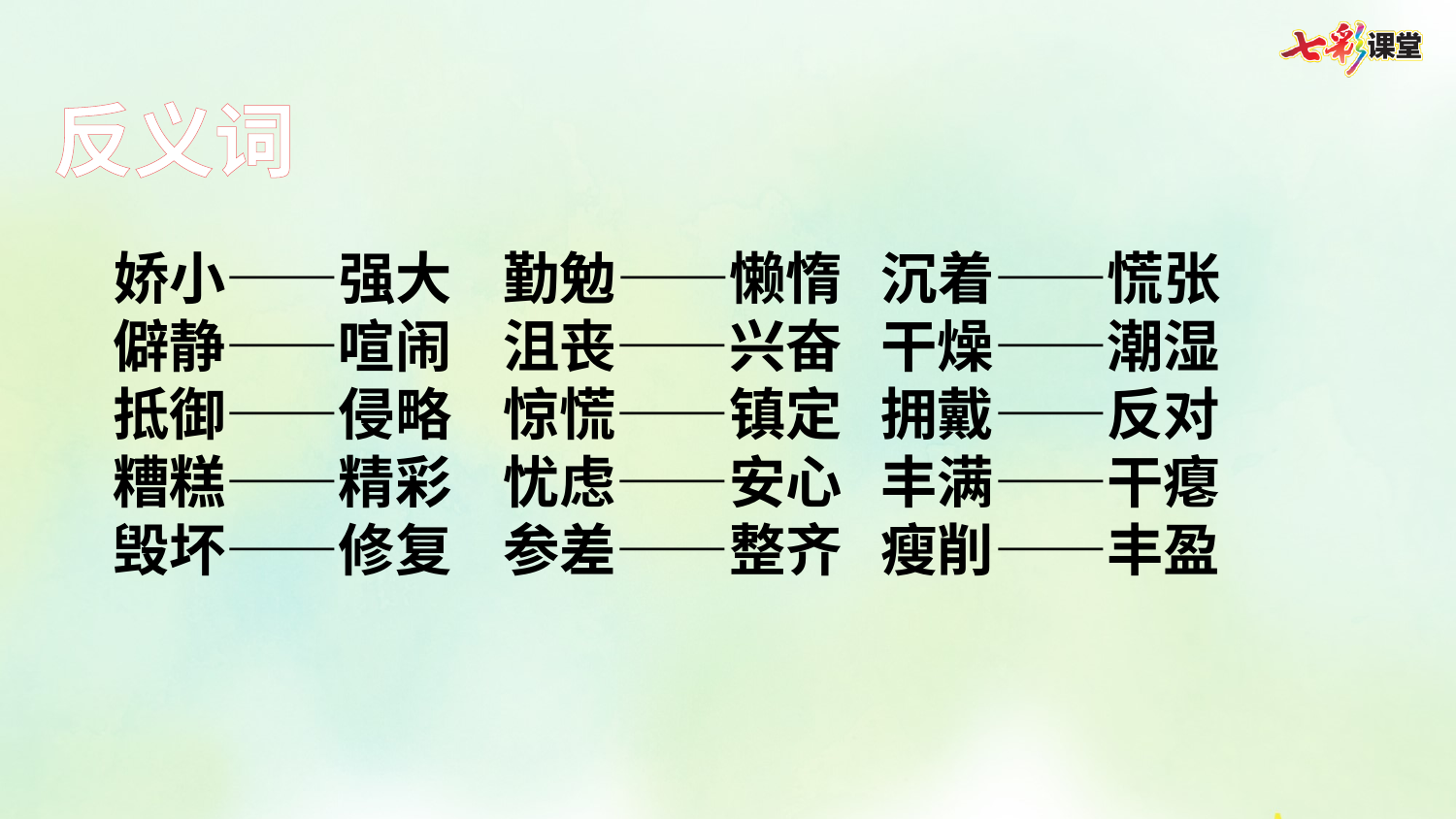

反义词
娇小——强大    勤勉——懒惰   沉着——慌张
僻静——喧闹    沮丧——兴奋   干燥——潮湿
抵御——侵略    惊慌——镇定   拥戴——反对
糟糕——精彩    忧虑——安心   丰满——干瘪
毁坏——修复    参差——整齐   瘦削——丰盈